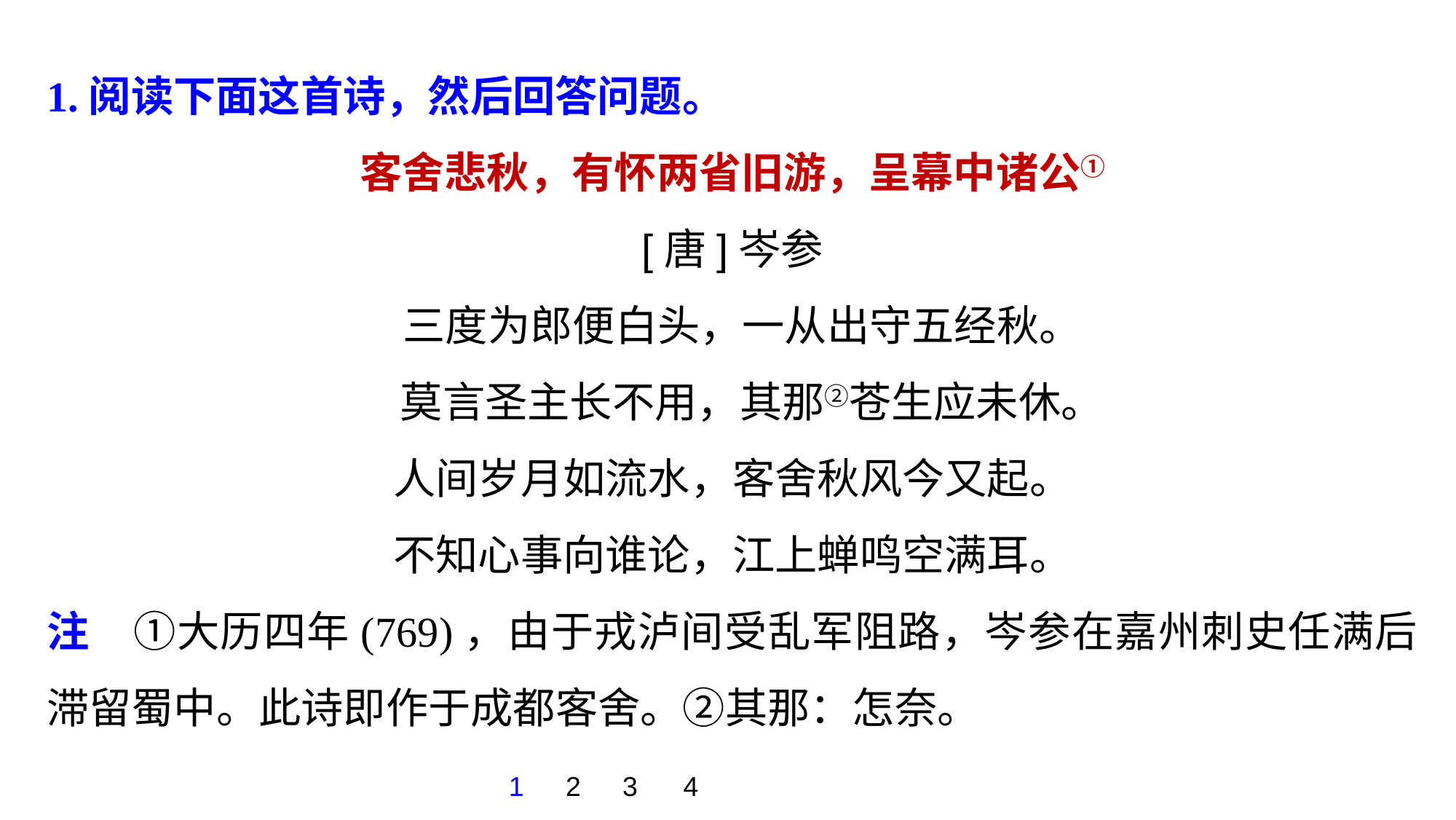

1.阅读下面这首诗，然后回答问题。
客舍悲秋，有怀两省旧游，呈幕中诸公①
[唐]岑参
 三度为郎便白头，一从出守五经秋。
   莫言圣主长不用，其那②苍生应未休。
人间岁月如流水，客舍秋风今又起。
不知心事向谁论，江上蝉鸣空满耳。
注　①大历四年(769)，由于戎泸间受乱军阻路，岑参在嘉州刺史任满后滞留蜀中。此诗即作于成都客舍。②其那：怎奈。
1
2
3
4